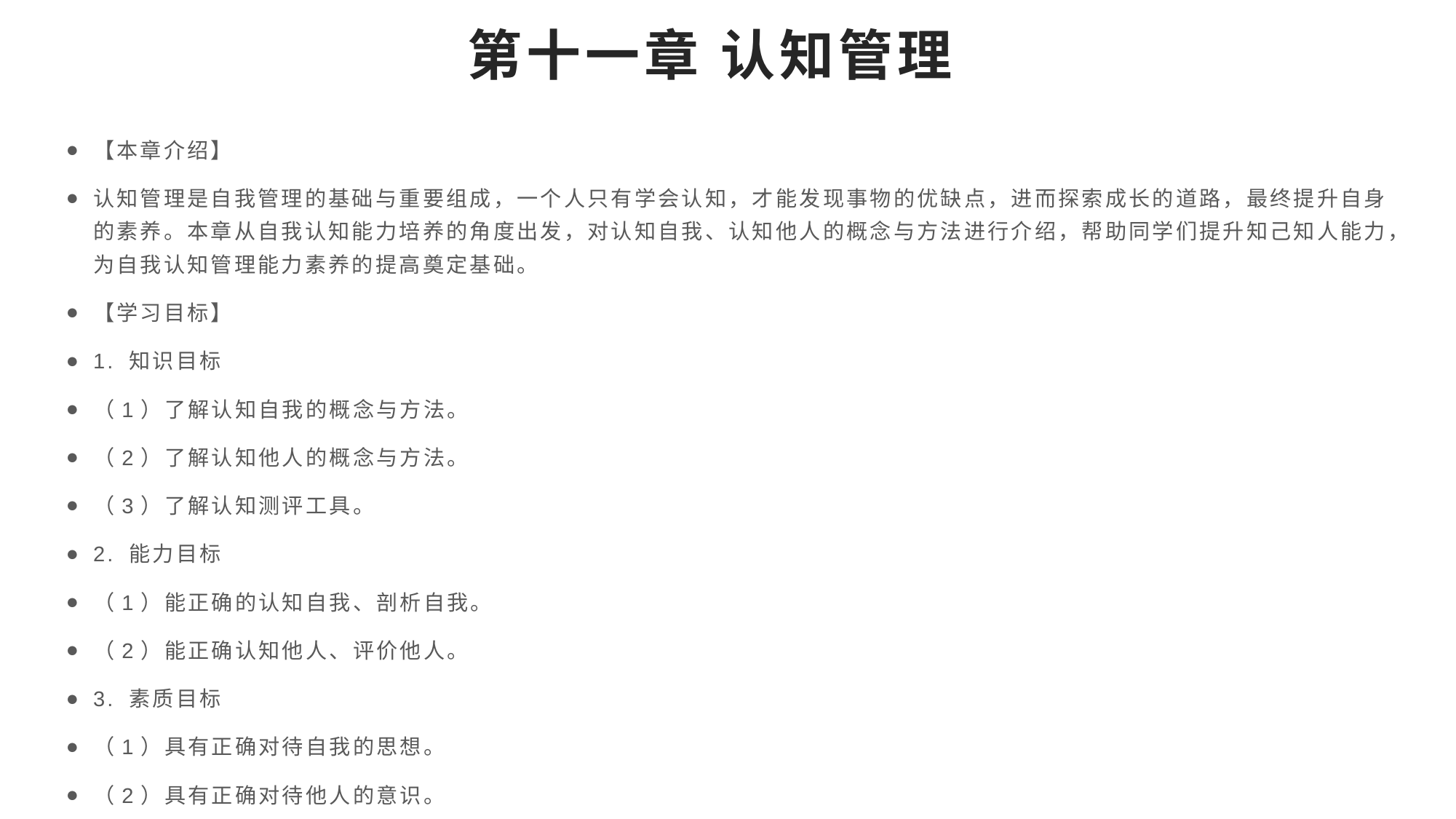

# 第十一章 认知管理
【本章介绍】
认知管理是自我管理的基础与重要组成，一个人只有学会认知，才能发现事物的优缺点，进而探索成长的道路，最终提升自身的素养。本章从自我认知能力培养的角度出发，对认知自我、认知他人的概念与方法进行介绍，帮助同学们提升知己知人能力，为自我认知管理能力素养的提高奠定基础。
【学习目标】
1. 知识目标
（1）了解认知自我的概念与方法。
（2）了解认知他人的概念与方法。
（3）了解认知测评工具。
2. 能力目标
（1）能正确的认知自我、剖析自我。
（2）能正确认知他人、评价他人。
3. 素质目标
（1）具有正确对待自我的思想。
（2）具有正确对待他人的意识。